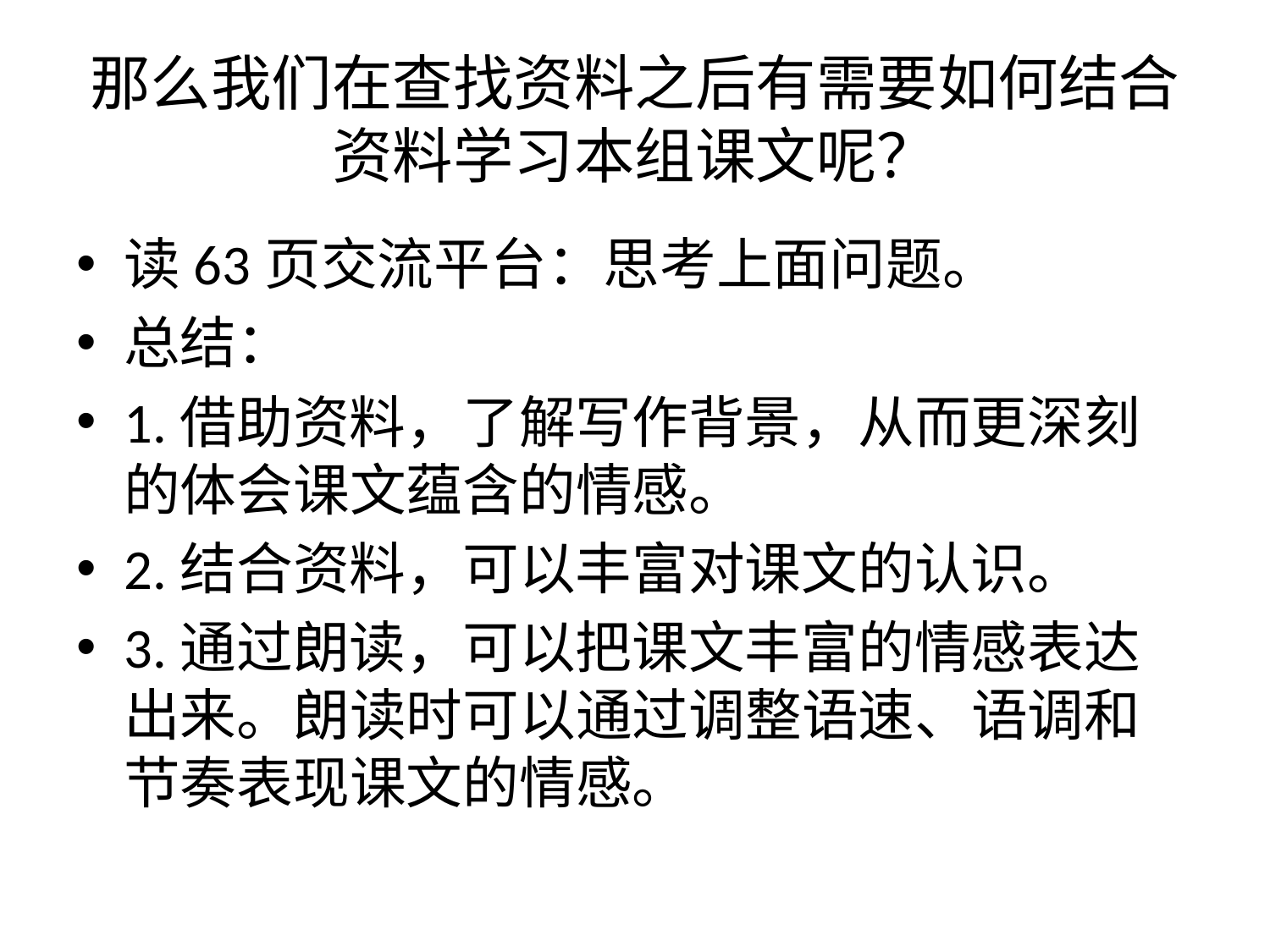

# 那么我们在查找资料之后有需要如何结合资料学习本组课文呢？
读63页交流平台：思考上面问题。
总结：
1.借助资料，了解写作背景，从而更深刻的体会课文蕴含的情感。
2.结合资料，可以丰富对课文的认识。
3.通过朗读，可以把课文丰富的情感表达出来。朗读时可以通过调整语速、语调和节奏表现课文的情感。